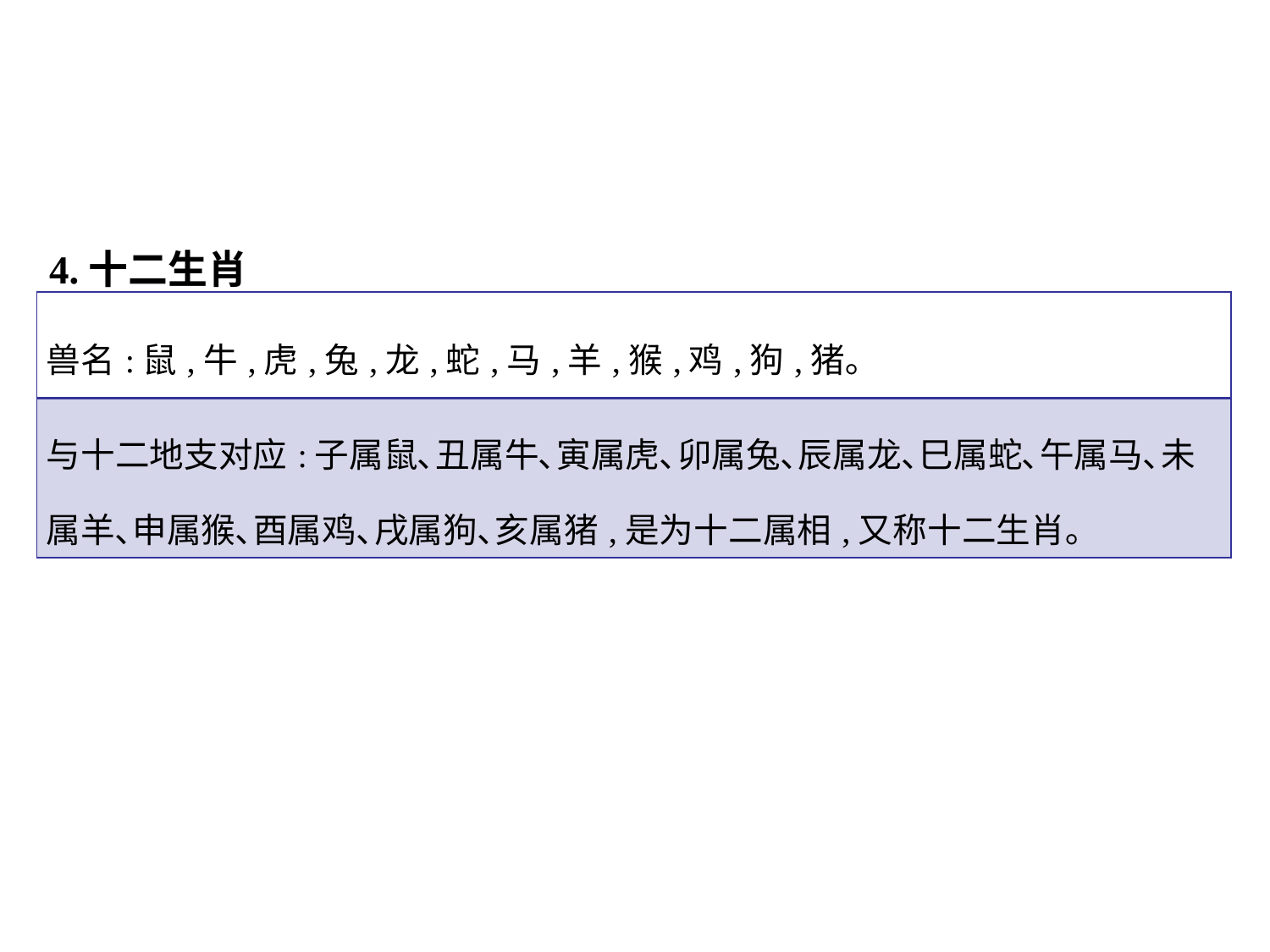

4.十二生肖
| 兽名:鼠,牛,虎,兔,龙,蛇,马,羊,猴,鸡,狗,猪｡ |
| --- |
| 与十二地支对应:子属鼠､丑属牛､寅属虎､卯属兔､辰属龙､巳属蛇､午属马､未属羊､申属猴､酉属鸡､戌属狗､亥属猪,是为十二属相,又称十二生肖｡ |